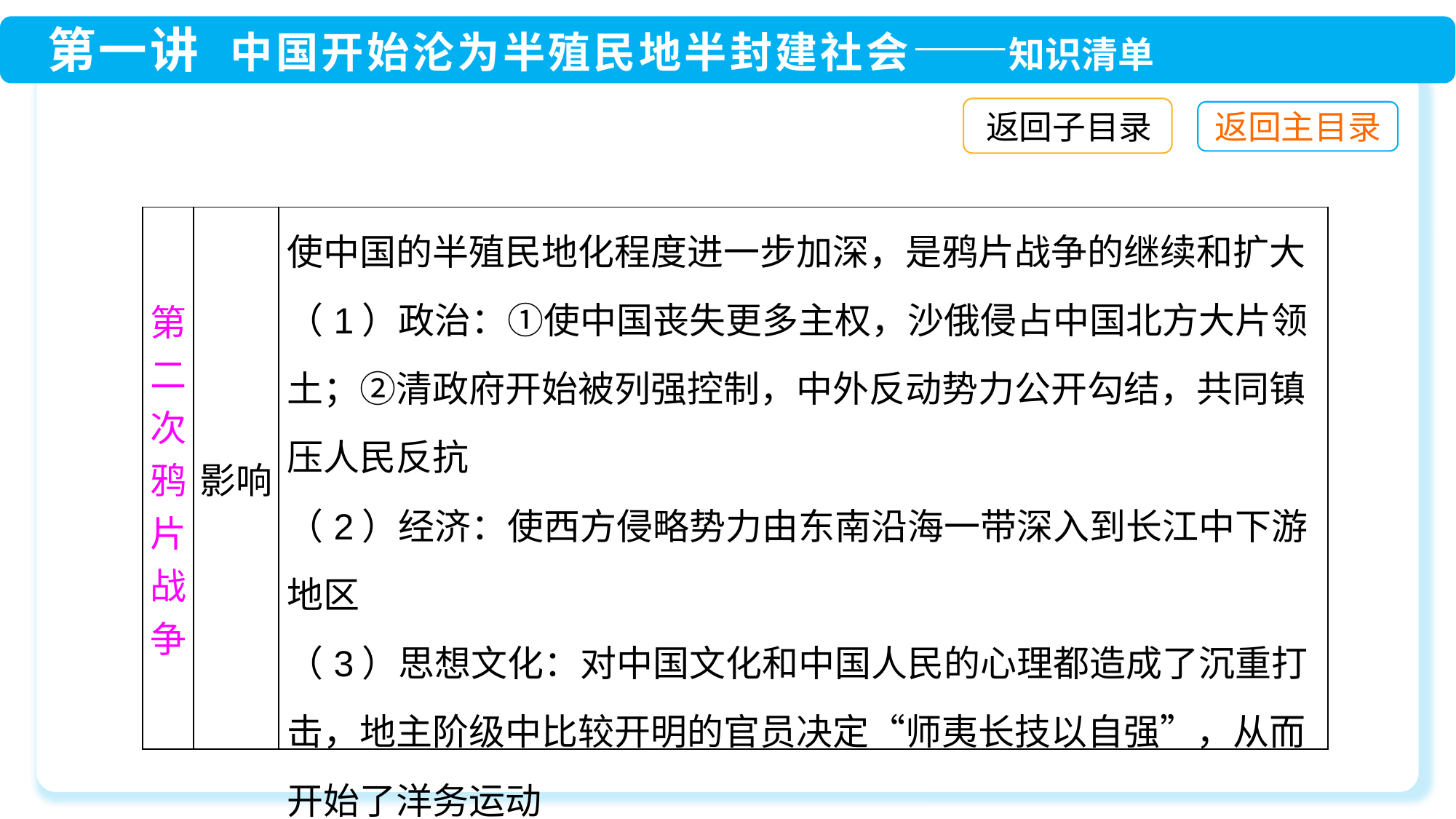

返回子目录
| 第二次鸦片战争 | 影响 | 使中国的半殖民地化程度进一步加深，是鸦片战争的继续和扩大（1）政治：①使中国丧失更多主权，沙俄侵占中国北方大片领土；②清政府开始被列强控制，中外反动势力公开勾结，共同镇压人民反抗 （2）经济：使西方侵略势力由东南沿海一带深入到长江中下游地区 （3）思想文化：对中国文化和中国人民的心理都造成了沉重打击，地主阶级中比较开明的官员决定“师夷长技以自强”，从而开始了洋务运动 |
| --- | --- | --- |